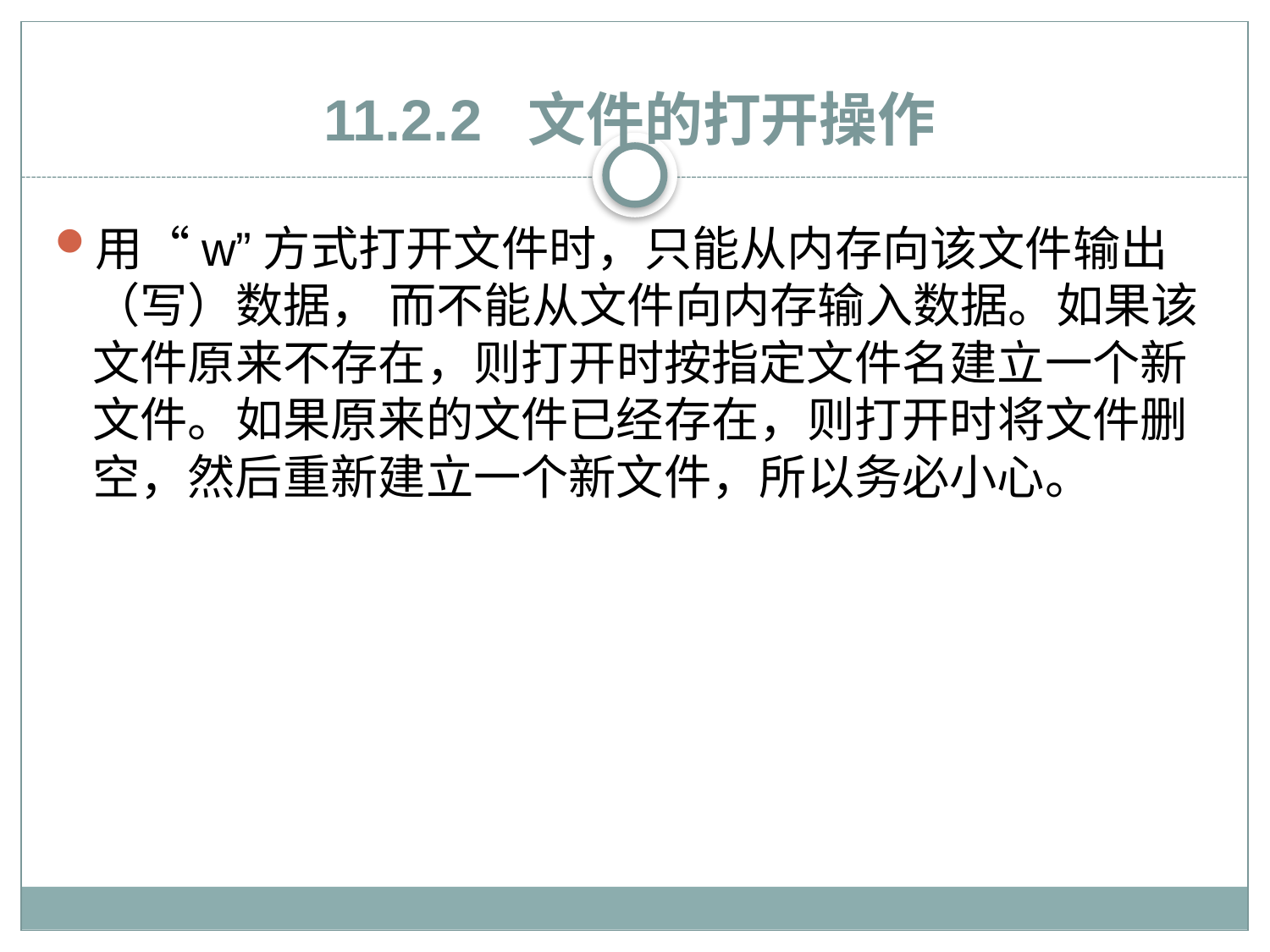

# 11.2.2  文件的打开操作
用“w”方式打开文件时，只能从内存向该文件输出（写）数据， 而不能从文件向内存输入数据。如果该文件原来不存在，则打开时按指定文件名建立一个新文件。如果原来的文件已经存在，则打开时将文件删空，然后重新建立一个新文件，所以务必小心。